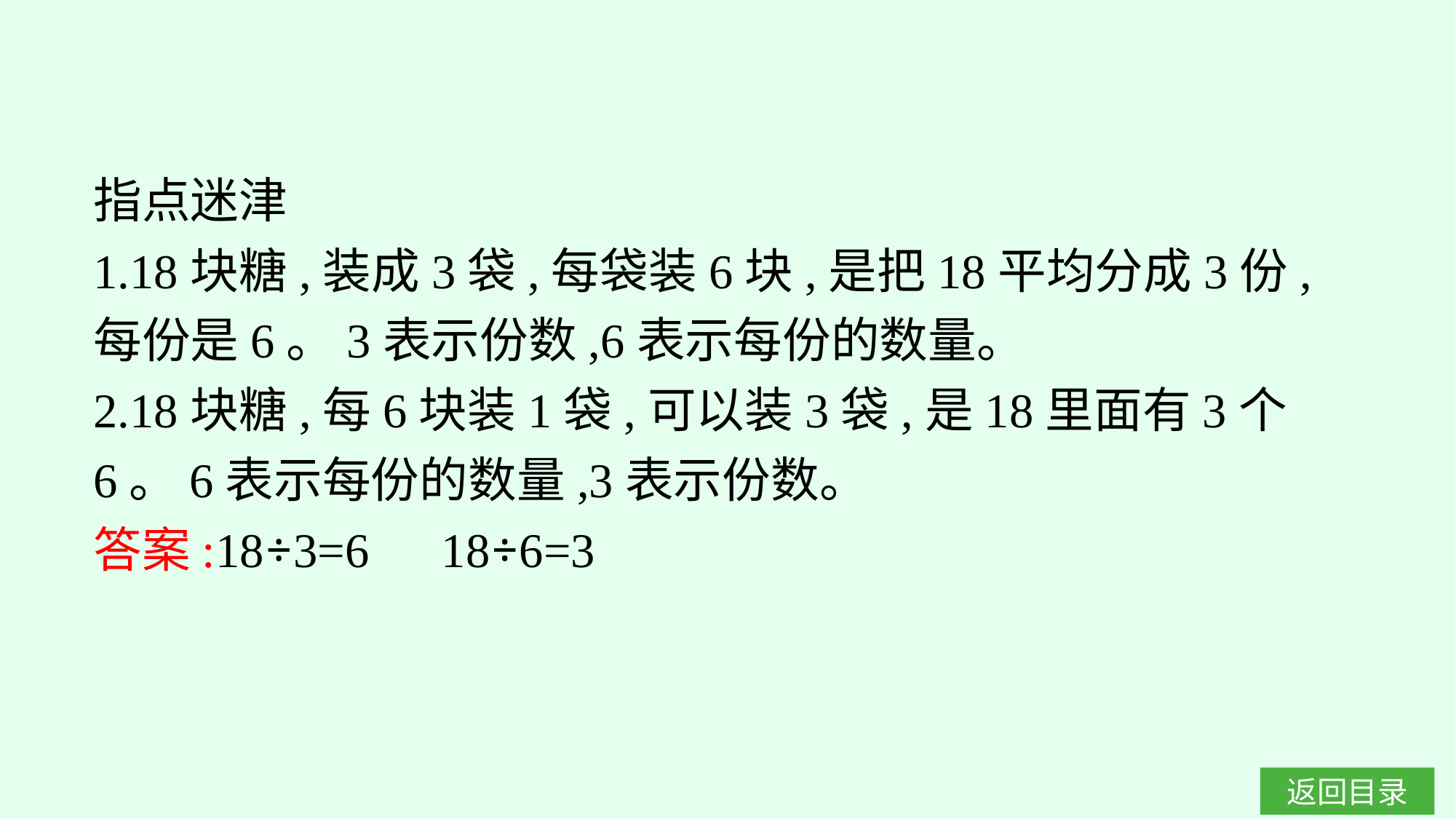

指点迷津
1.18块糖,装成3袋,每袋装6块,是把18平均分成3份,每份是6。3表示份数,6表示每份的数量。
2.18块糖,每6块装1袋,可以装3袋,是18里面有3个6。6表示每份的数量,3表示份数。
答案:18÷3=6　18÷6=3